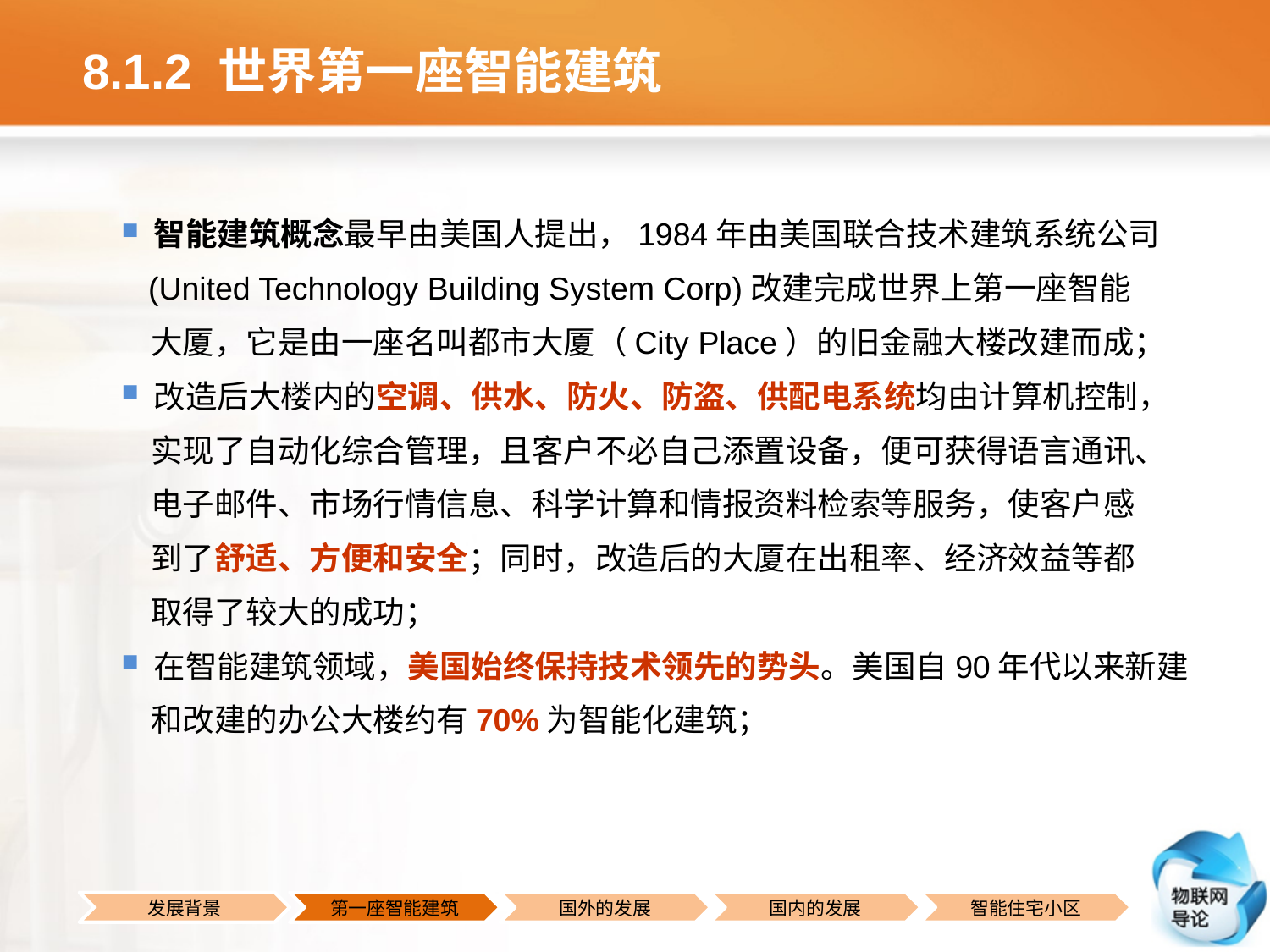

# 8.1.2 世界第一座智能建筑
 智能建筑概念最早由美国人提出，1984年由美国联合技术建筑系统公司
   (United Technology Building System Corp)改建完成世界上第一座智能
   大厦，它是由一座名叫都市大厦（City Place）的旧金融大楼改建而成；
 改造后大楼内的空调、供水、防火、防盗、供配电系统均由计算机控制，
   实现了自动化综合管理，且客户不必自己添置设备，便可获得语言通讯、
   电子邮件、市场行情信息、科学计算和情报资料检索等服务，使客户感
   到了舒适、方便和安全；同时，改造后的大厦在出租率、经济效益等都
   取得了较大的成功；
 在智能建筑领域，美国始终保持技术领先的势头。美国自90年代以来新建
   和改建的办公大楼约有70%为智能化建筑；
发展背景
国内的发展
智能住宅小区
第一座智能建筑
国外的发展